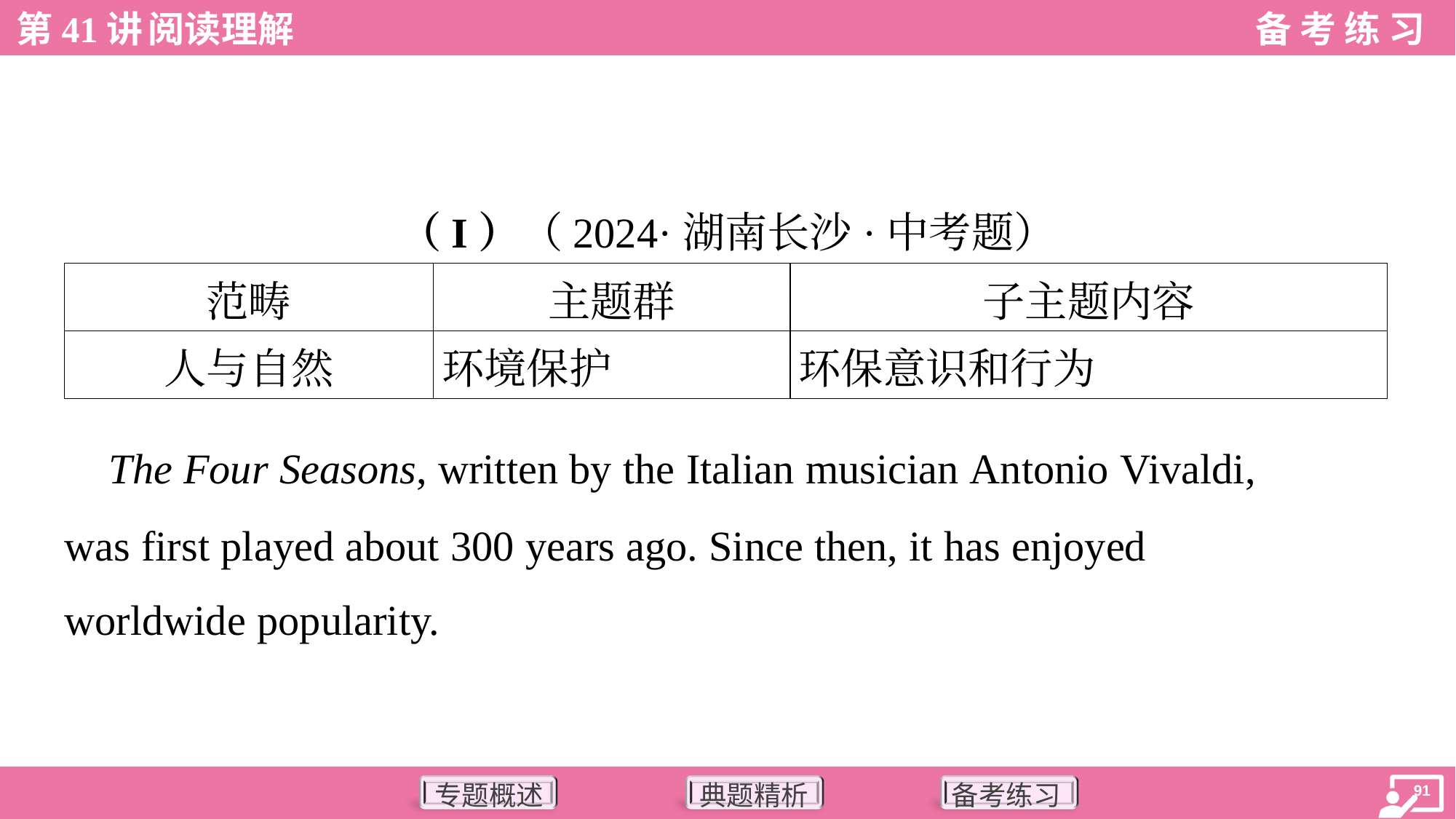

（I）（2024·湖南长沙·中考题）
| 范畴 | 主题群 | 子主题内容 |
| --- | --- | --- |
| 人与自然 | 环境保护 | 环保意识和行为 |
    The Four Seasons, written by the Italian musician Antonio Vivaldi,
was first played about 300 years ago. Since then, it has enjoyed
worldwide popularity.